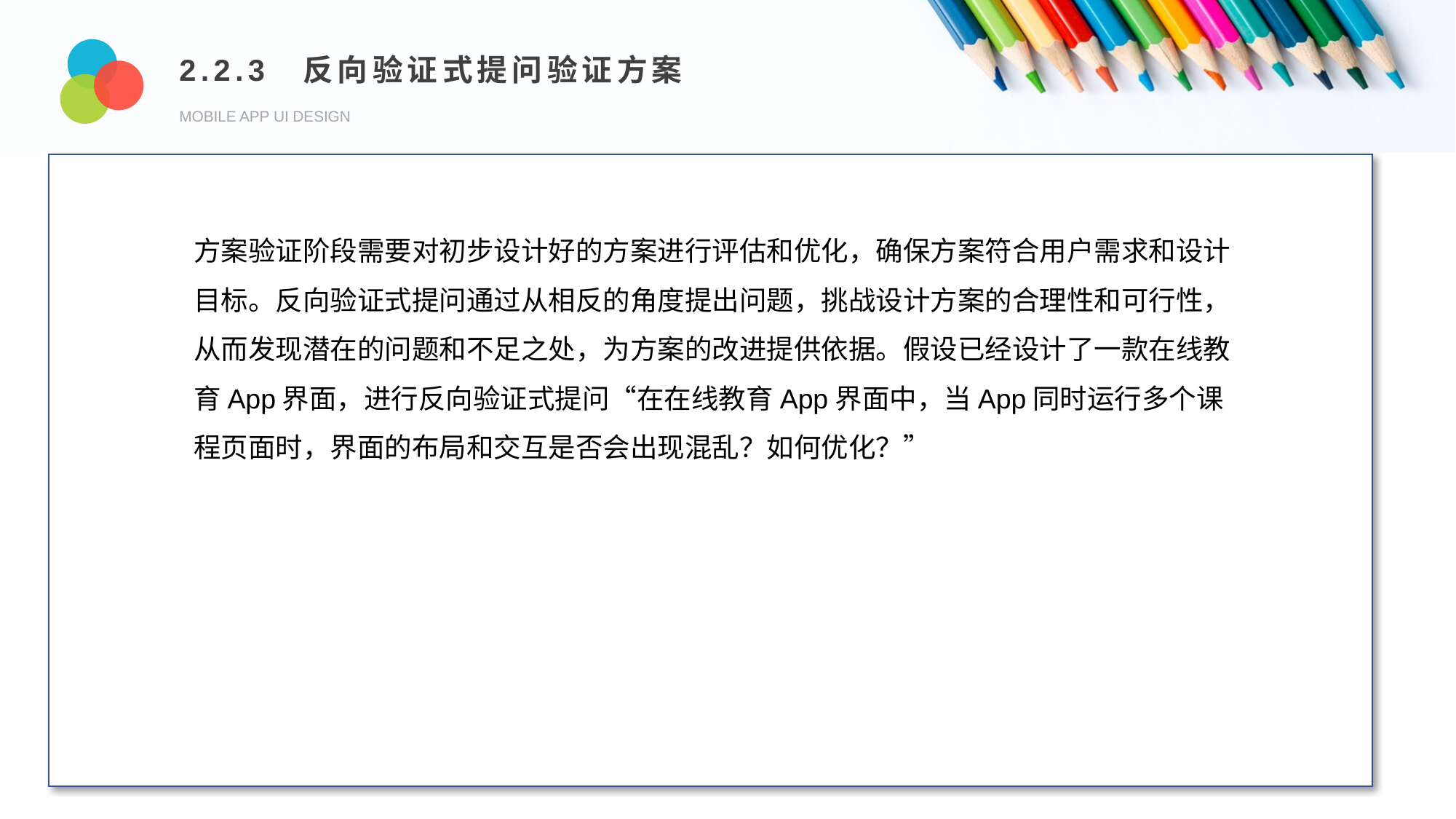

2.2.3  反向验证式提问验证方案
MOBILE APP UI DESIGN
Design and Production
方案验证阶段需要对初步设计好的方案进行评估和优化，确保方案符合用户需求和设计目标。反向验证式提问通过从相反的角度提出问题，挑战设计方案的合理性和可行性，从而发现潜在的问题和不足之处，为方案的改进提供依据。假设已经设计了一款在线教育App界面，进行反向验证式提问“在在线教育App界面中，当App同时运行多个课程页面时，界面的布局和交互是否会出现混乱？如何优化？”